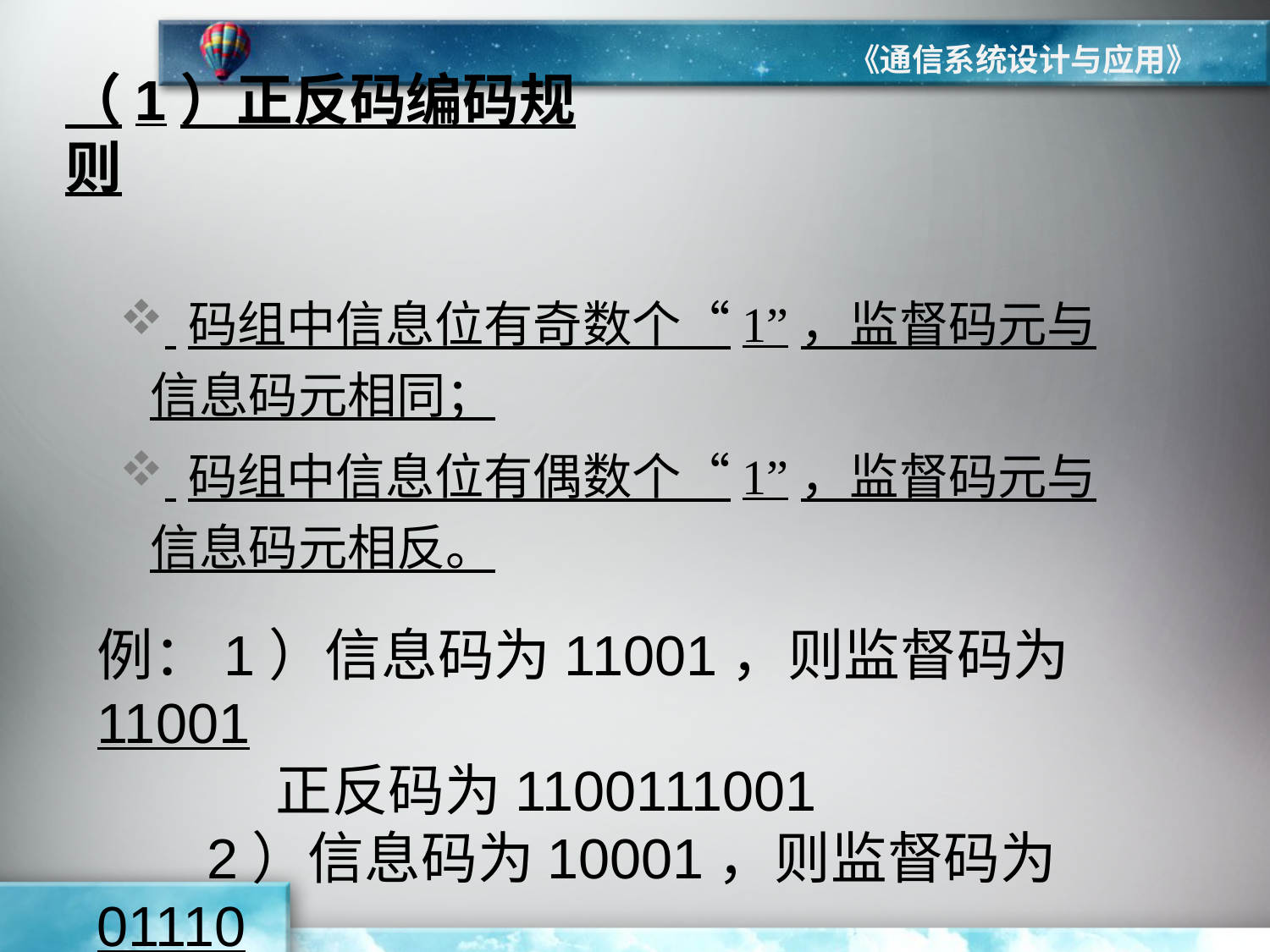

《通信系统设计与应用》
（1）正反码编码规则
 码组中信息位有奇数个“1”，监督码元与信息码元相同；
 码组中信息位有偶数个“1”，监督码元与信息码元相反。
例：1）信息码为11001，则监督码为11001
             正反码为1100111001
       2）信息码为10001，则监督码为01110
             正反码为1000101110